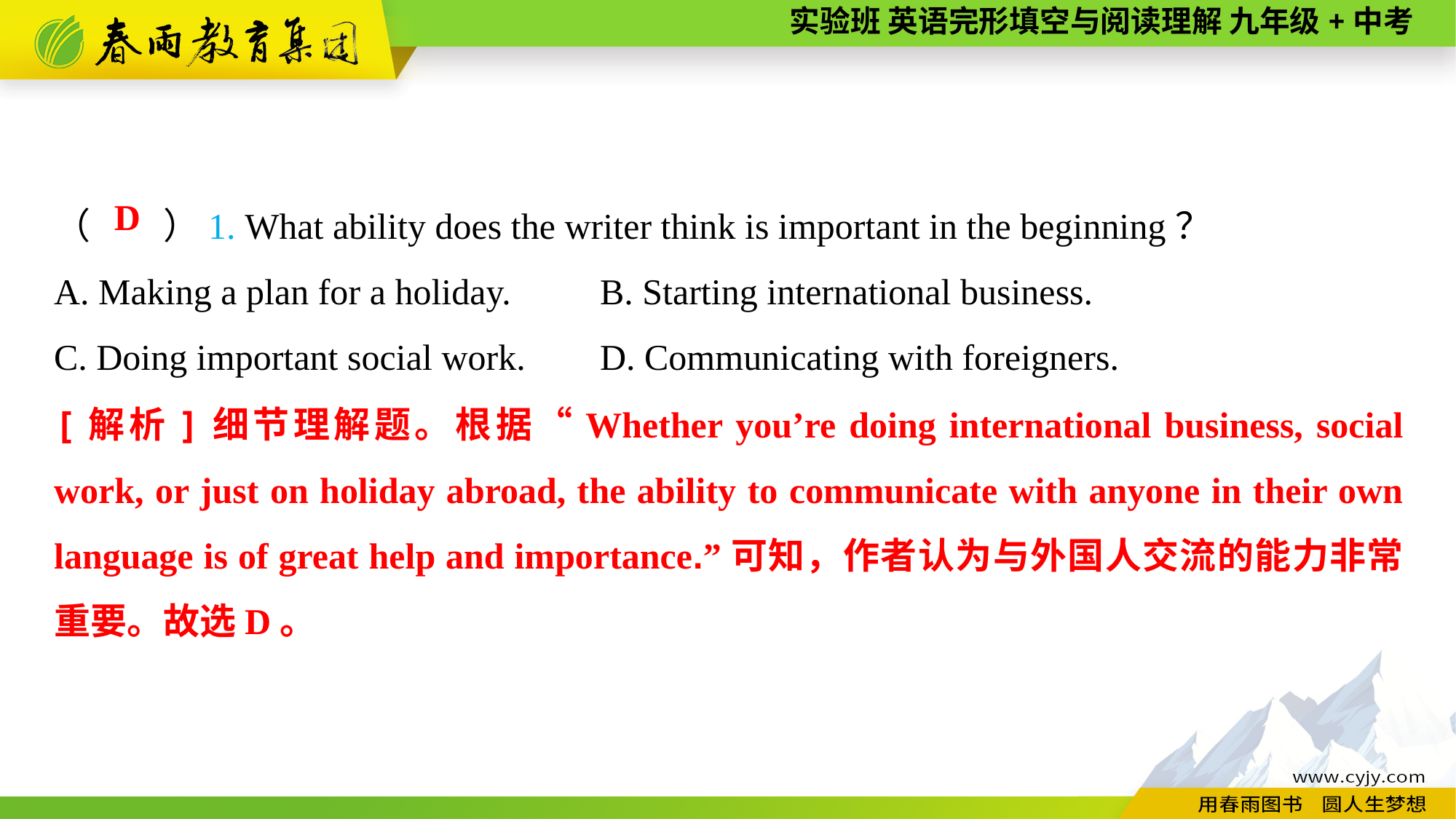

（　　）1. What ability does the writer think is important in the beginning？
A. Making a plan for a holiday.	B. Starting international business.
C. Doing important social work.	D. Communicating with foreigners.
D
[解析]细节理解题。根据“Whether you’re doing international business, social work, or just on holiday abroad, the ability to communicate with anyone in their own language is of great help and importance.”可知，作者认为与外国人交流的能力非常重要。故选D。